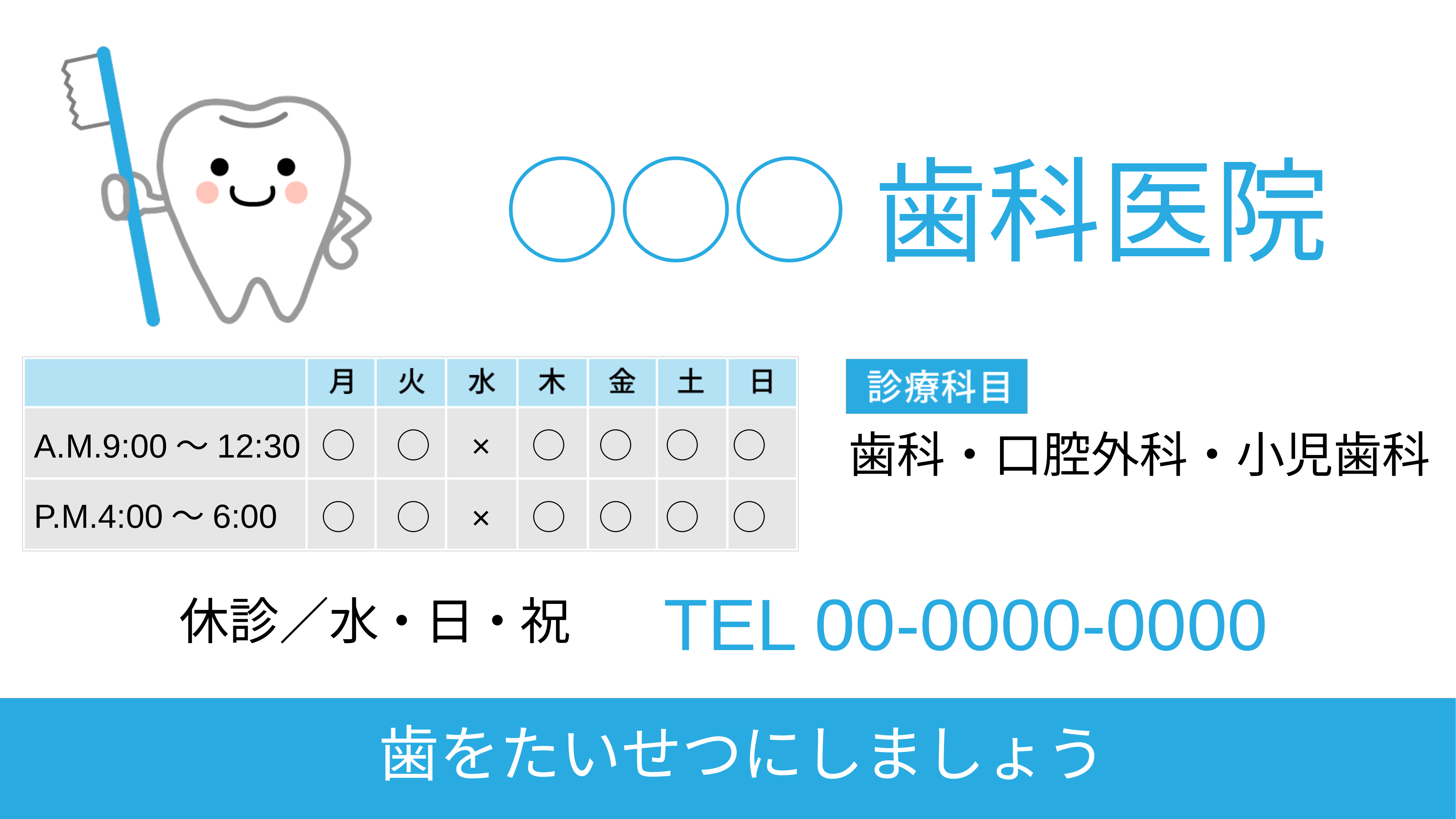

◯◯◯歯科医院
A.M.9:00〜12:30
◯　◯　×　◯　◯　◯　◯
歯科・口腔外科・小児歯科
P.M.4:00〜6:00
◯　◯　×　◯　◯　◯　◯
TEL 00-0000-0000
休診／水・日・祝
歯をたいせつにしましょう